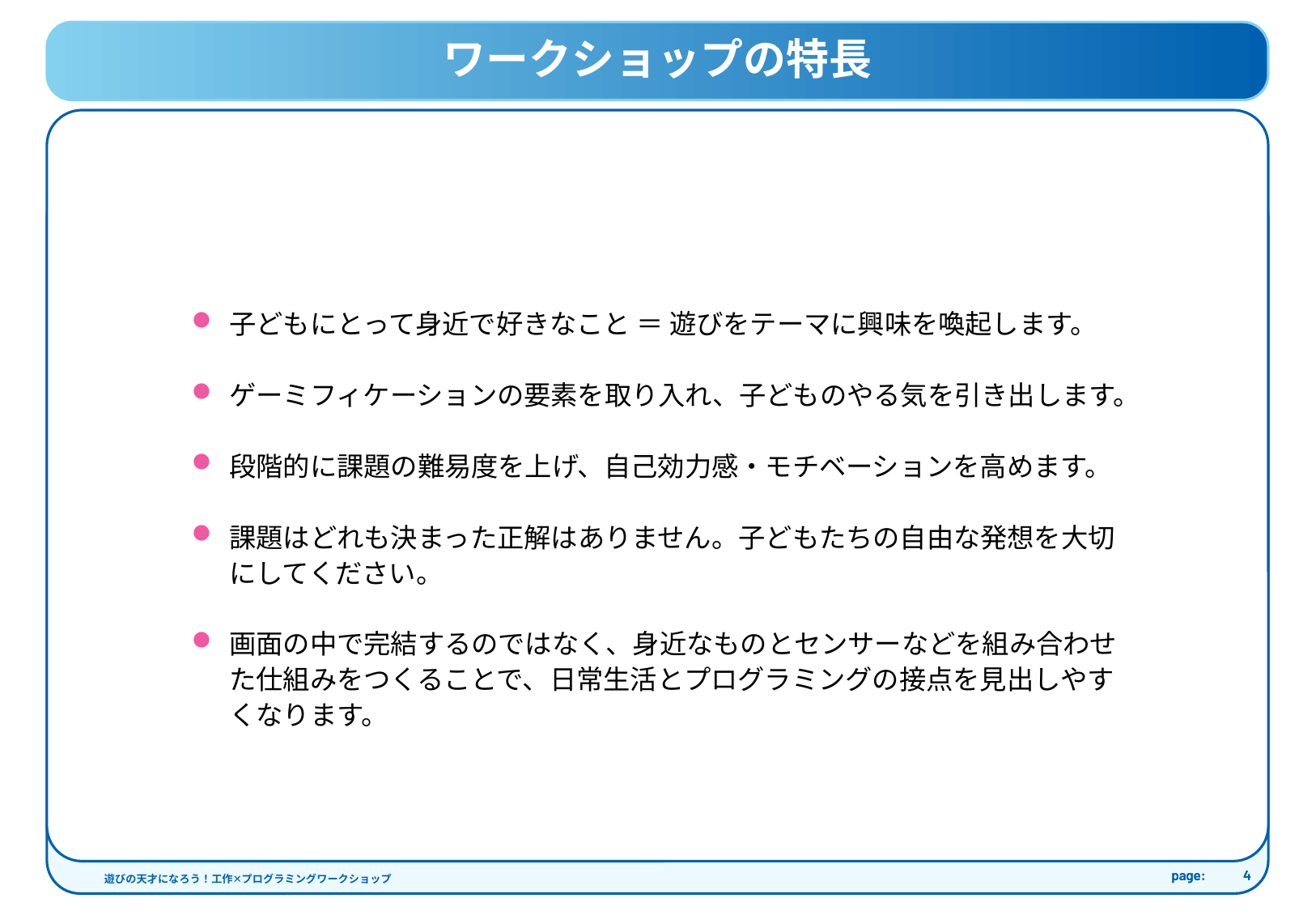

ワークショップの特長
子どもにとって身近で好きなこと ＝ 遊びをテーマに興味を喚起します。

ゲーミフィケーションの要素を取り入れ、子どものやる気を引き出します。

段階的に課題の難易度を上げ、自己効力感・モチベーションを高めます。

課題はどれも決まった正解はありません。子どもたちの自由な発想を大切にしてください。

画面の中で完結するのではなく、身近なものとセンサーなどを組み合わせた仕組みをつくることで、日常生活とプログラミングの接点を見出しやすくなります。